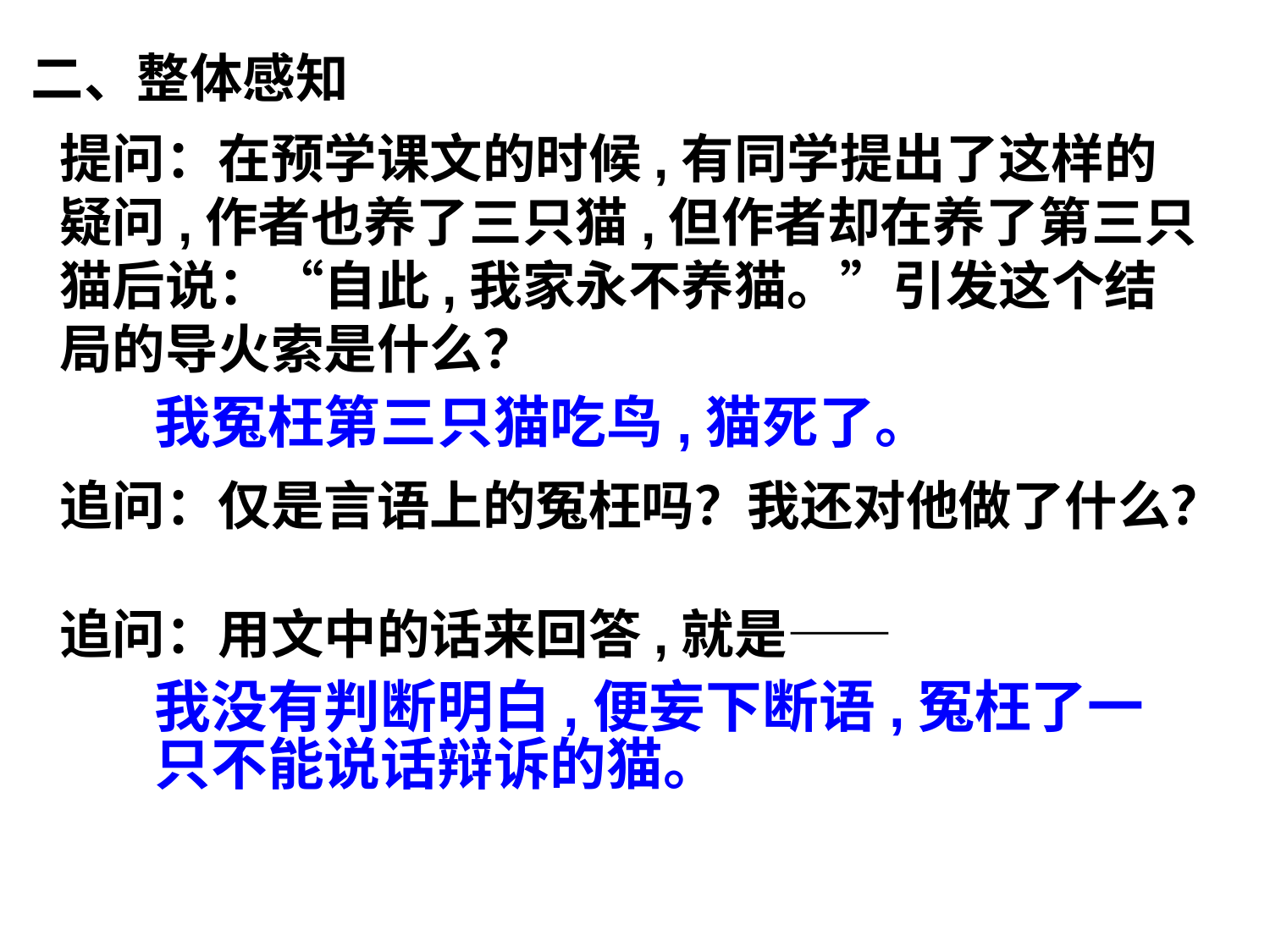

二、整体感知
提问：在预学课文的时候,有同学提出了这样的疑问,作者也养了三只猫,但作者却在养了第三只猫后说：“自此,我家永不养猫。”引发这个结局的导火索是什么？
我冤枉第三只猫吃鸟,猫死了。
追问：仅是言语上的冤枉吗？我还对他做了什么？
追问：用文中的话来回答,就是——
我没有判断明白,便妄下断语,冤枉了一只不能说话辩诉的猫。